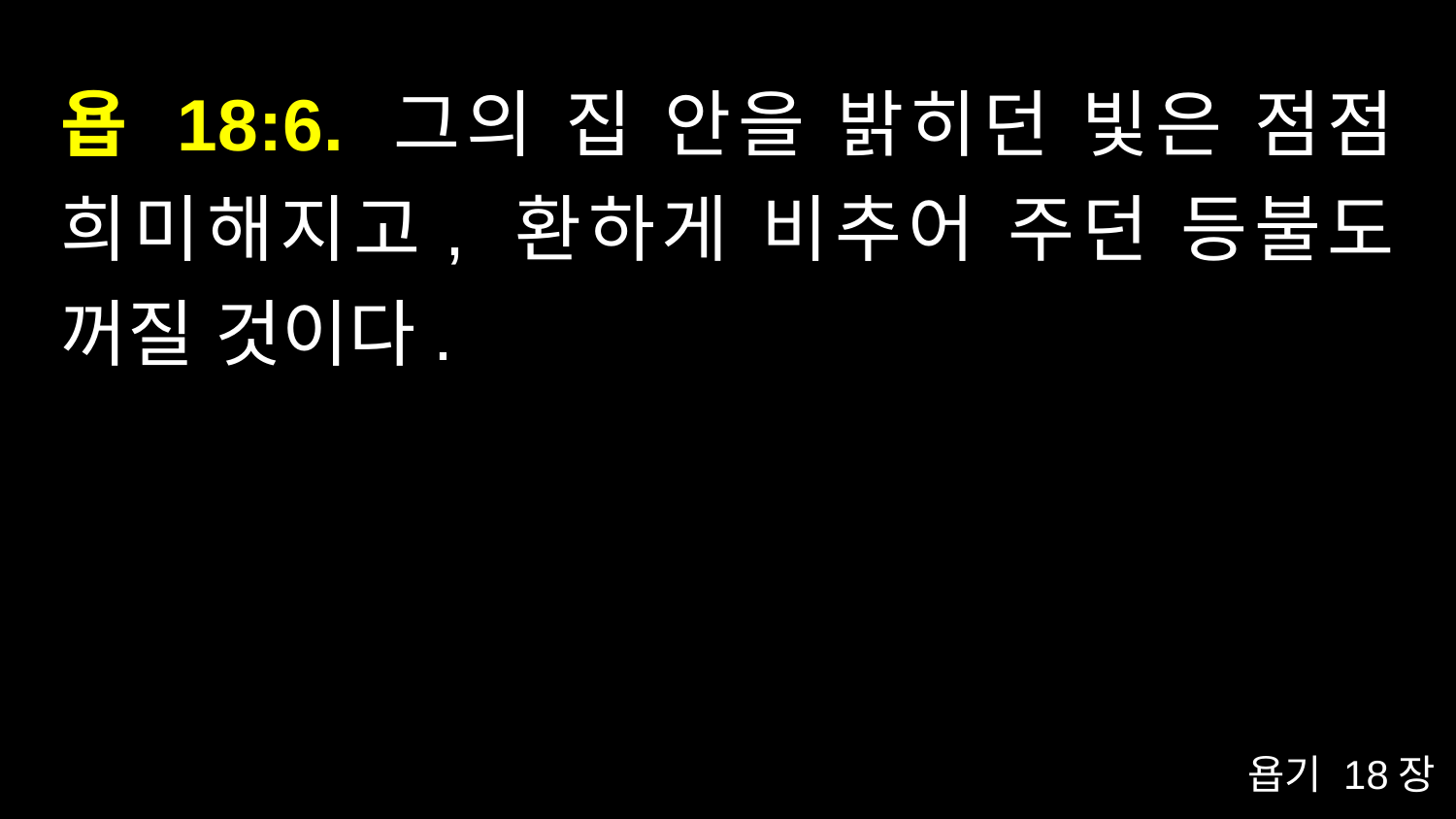

# 욥 18:6. 그의 집 안을 밝히던 빛은 점점 희미해지고, 환하게 비추어 주던 등불도 꺼질 것이다.
욥기 18장